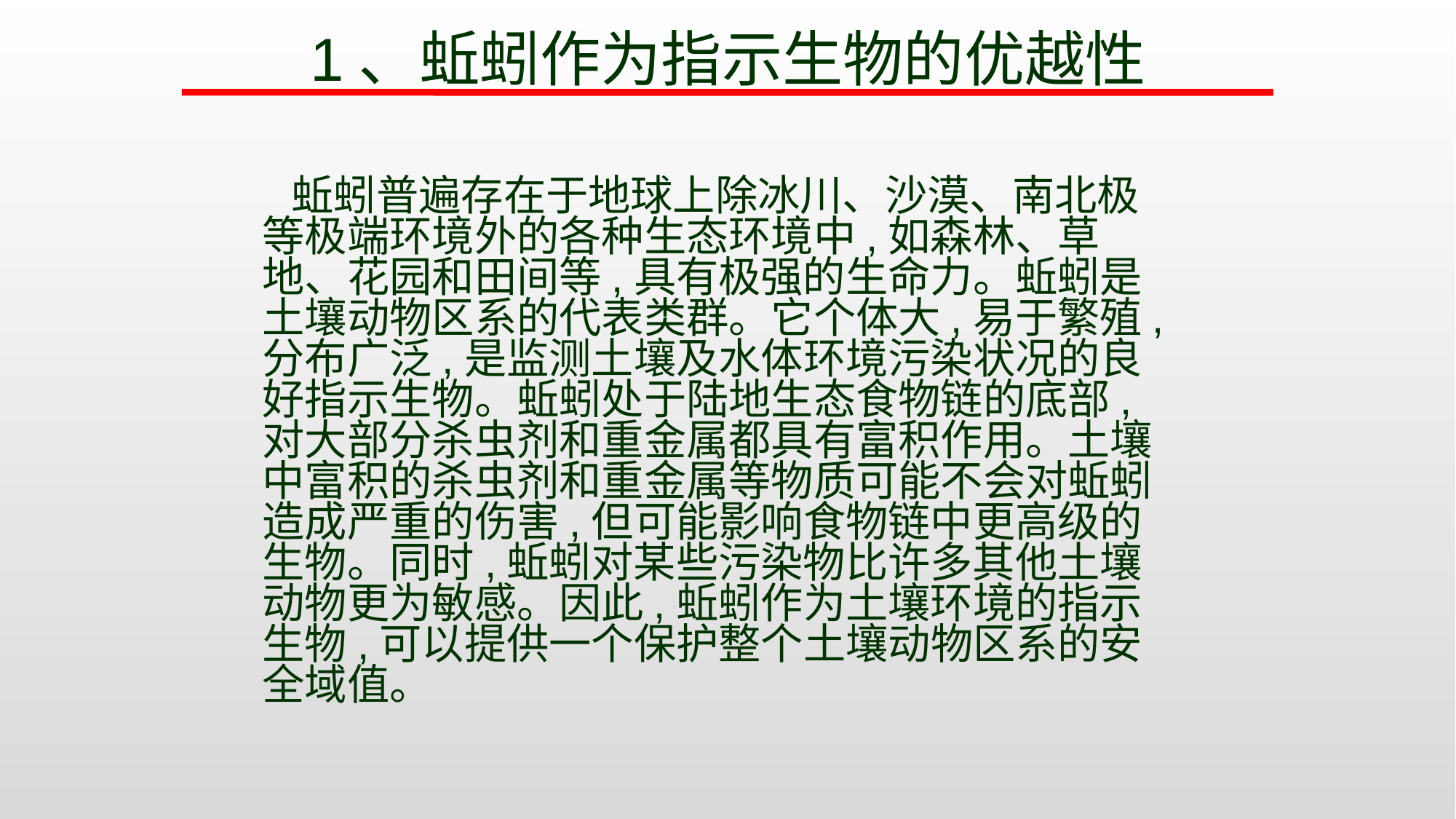

1、蚯蚓作为指示生物的优越性

  蚯蚓普遍存在于地球上除冰川、沙漠、南北极等极端环境外的各种生态环境中,如森林、草地、花园和田间等,具有极强的生命力。蚯蚓是土壤动物区系的代表类群。它个体大,易于繁殖,分布广泛,是监测土壤及水体环境污染状况的良好指示生物。蚯蚓处于陆地生态食物链的底部,对大部分杀虫剂和重金属都具有富积作用。土壤中富积的杀虫剂和重金属等物质可能不会对蚯蚓造成严重的伤害,但可能影响食物链中更高级的生物。同时,蚯蚓对某些污染物比许多其他土壤动物更为敏感。因此,蚯蚓作为土壤环境的指示生物,可以提供一个保护整个土壤动物区系的安全域值。